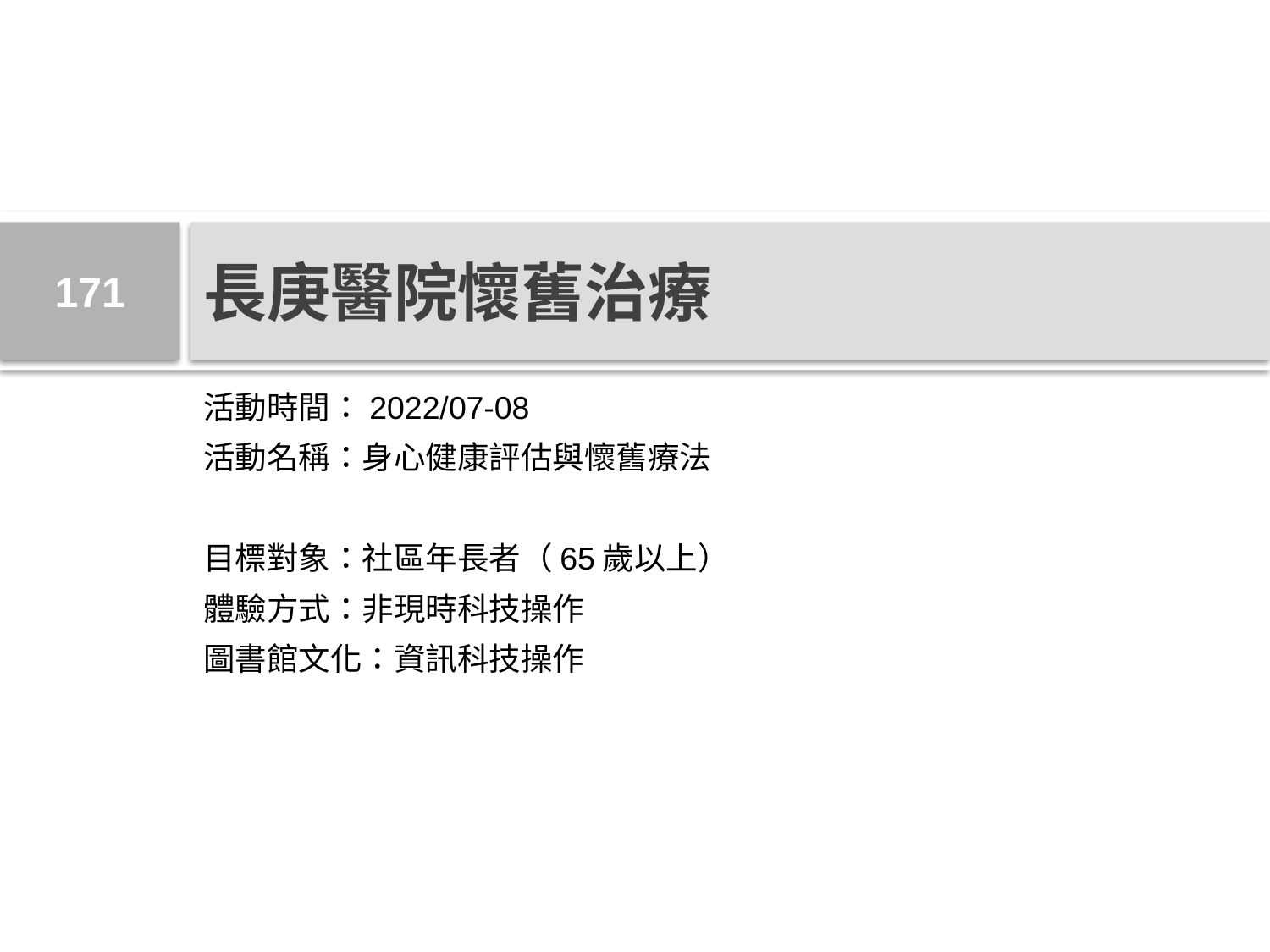

171
# 長庚醫院懷舊治療
活動時間：2022/07-08
活動名稱：身心健康評估與懷舊療法

目標對象：社區年長者（65歲以上）
體驗方式：非現時科技操作
圖書館文化：資訊科技操作